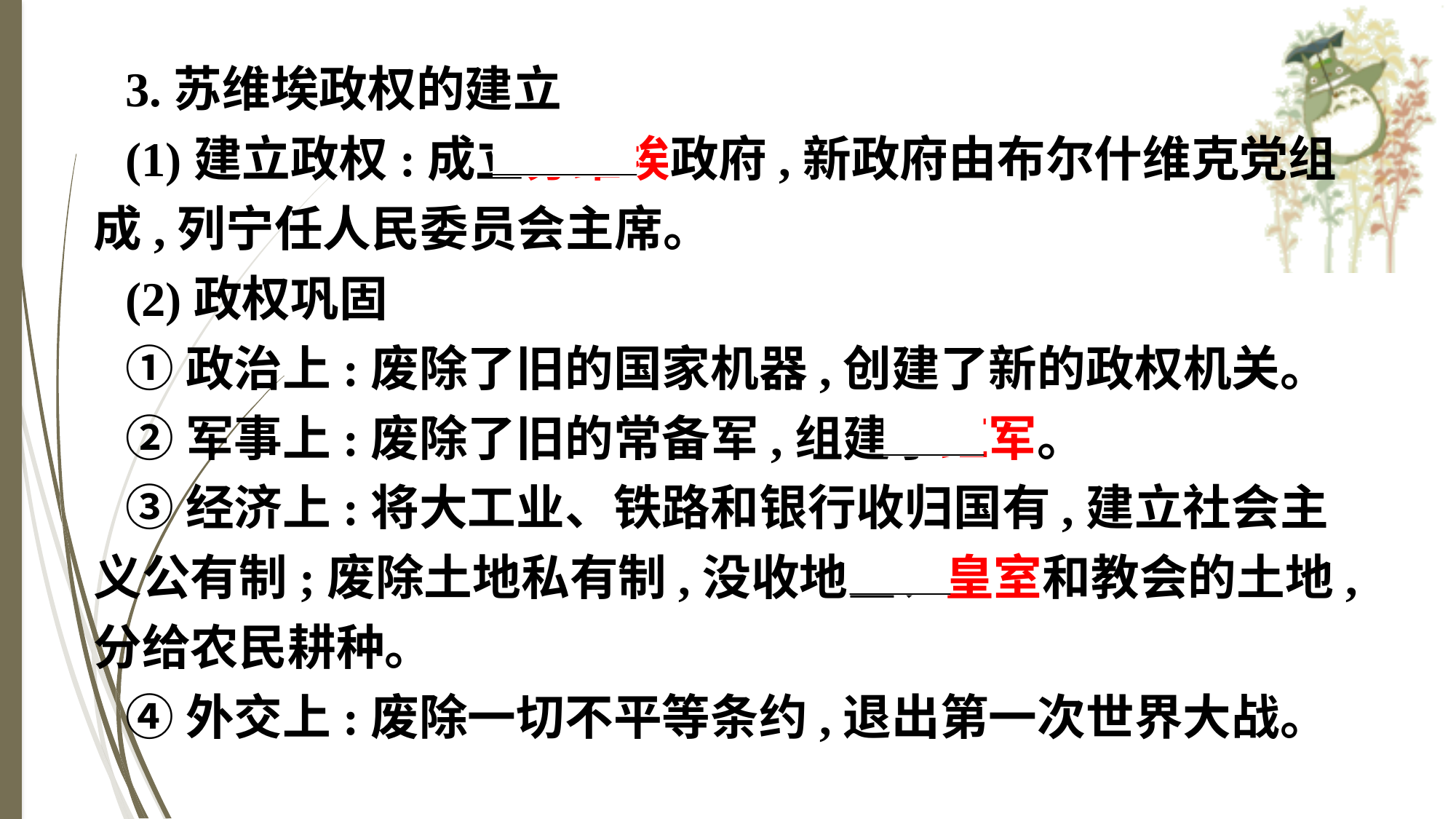

3.苏维埃政权的建立
(1)建立政权:成立苏维埃政府,新政府由布尔什维克党组成,列宁任人民委员会主席。
(2)政权巩固
①政治上:废除了旧的国家机器,创建了新的政权机关。
②军事上:废除了旧的常备军,组建了红军。
③经济上:将大工业、铁路和银行收归国有,建立社会主义公有制;废除土地私有制,没收地主、皇室和教会的土地,分给农民耕种。
④外交上:废除一切不平等条约,退出第一次世界大战。